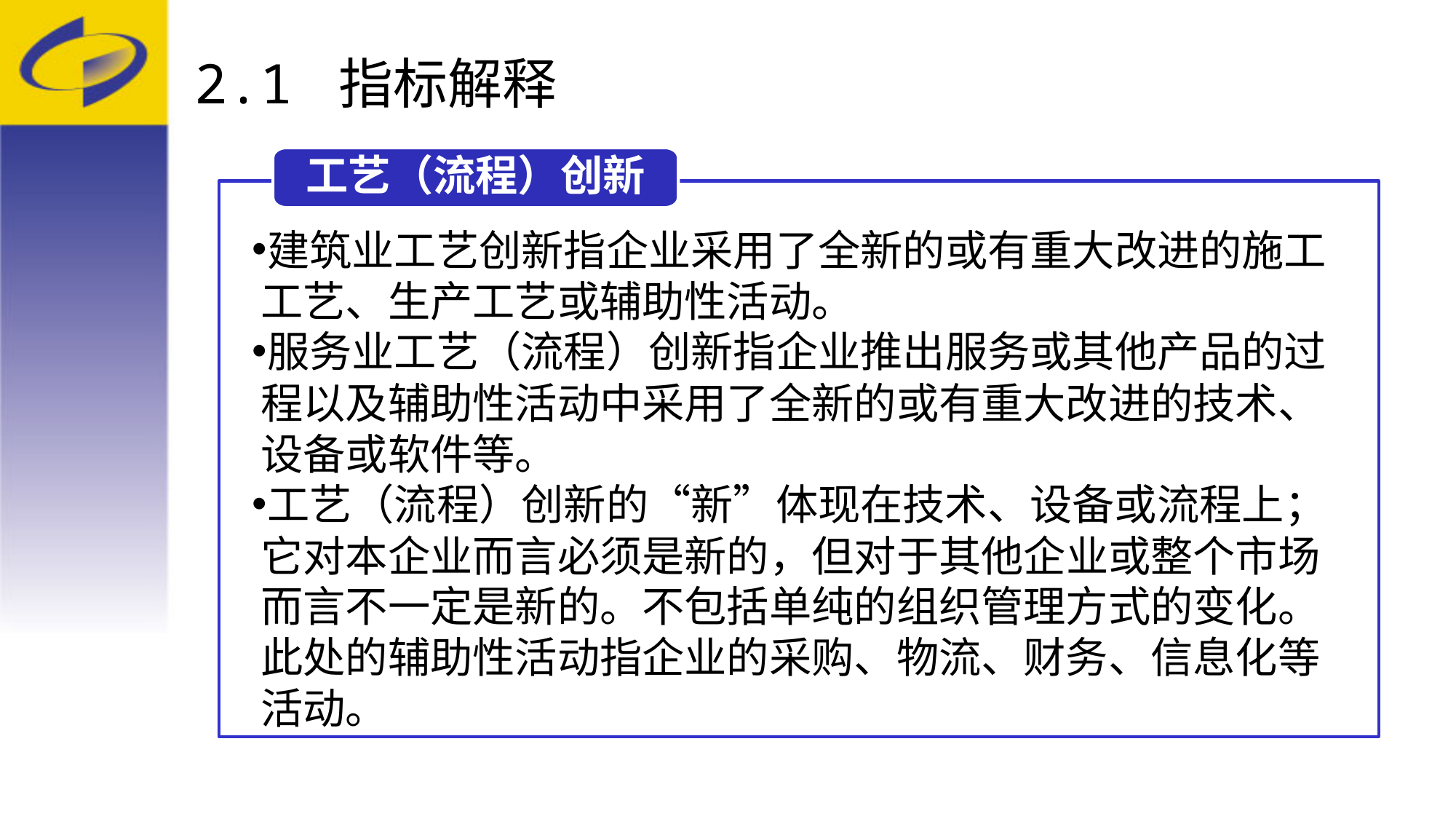

# 2.1 指标解释
工艺（流程）创新
建筑业工艺创新指企业采用了全新的或有重大改进的施工工艺、生产工艺或辅助性活动。
服务业工艺（流程）创新指企业推出服务或其他产品的过程以及辅助性活动中采用了全新的或有重大改进的技术、设备或软件等。
工艺（流程）创新的“新”体现在技术、设备或流程上；它对本企业而言必须是新的，但对于其他企业或整个市场而言不一定是新的。不包括单纯的组织管理方式的变化。此处的辅助性活动指企业的采购、物流、财务、信息化等活动。